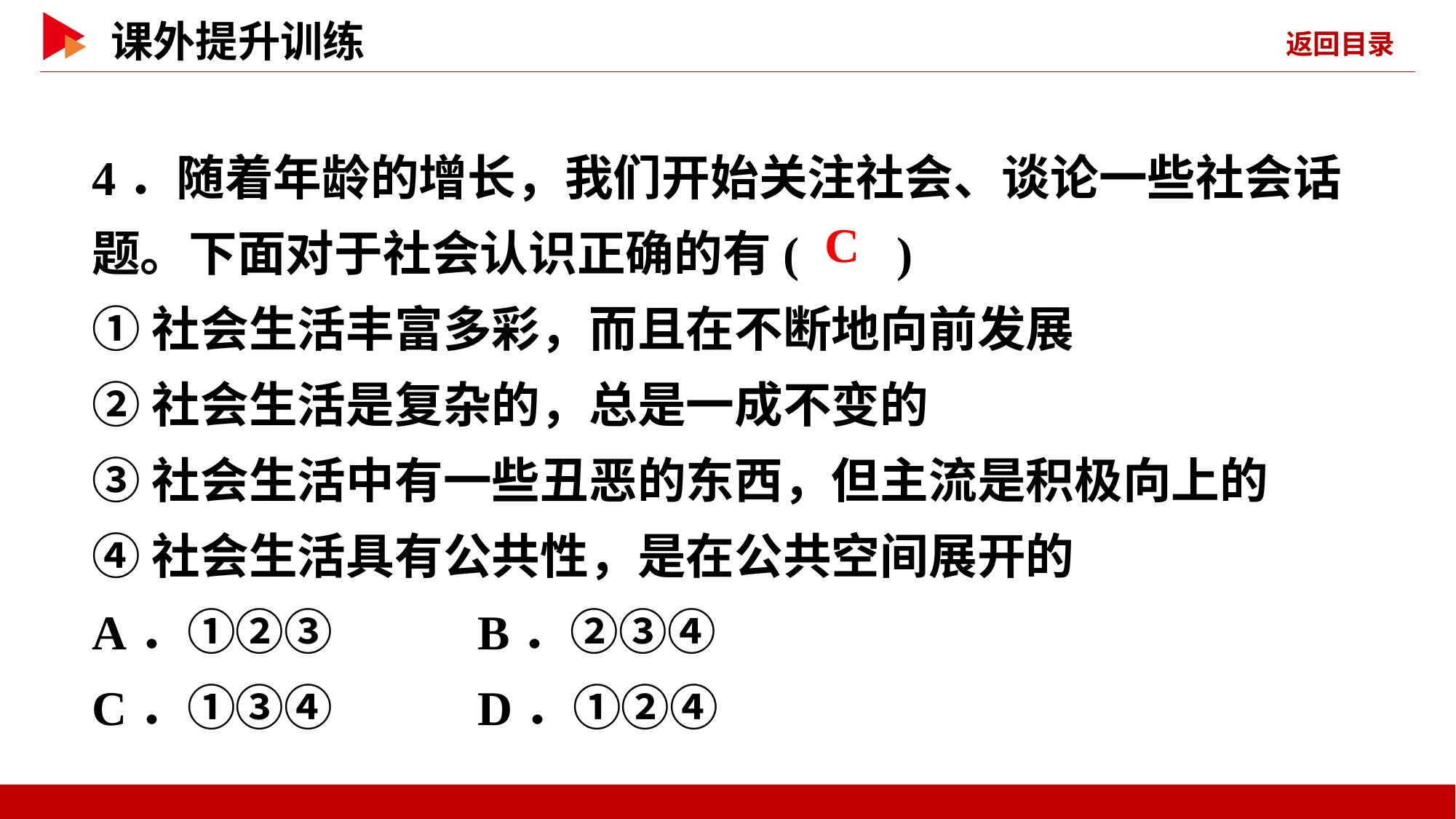

4．随着年龄的增长，我们开始关注社会、谈论一些社会话题。下面对于社会认识正确的有(        )
①社会生活丰富多彩，而且在不断地向前发展
②社会生活是复杂的，总是一成不变的
③社会生活中有一些丑恶的东西，但主流是积极向上的
④社会生活具有公共性，是在公共空间展开的
A．①②③            B．②③④
C．①③④            D．①②④
   C